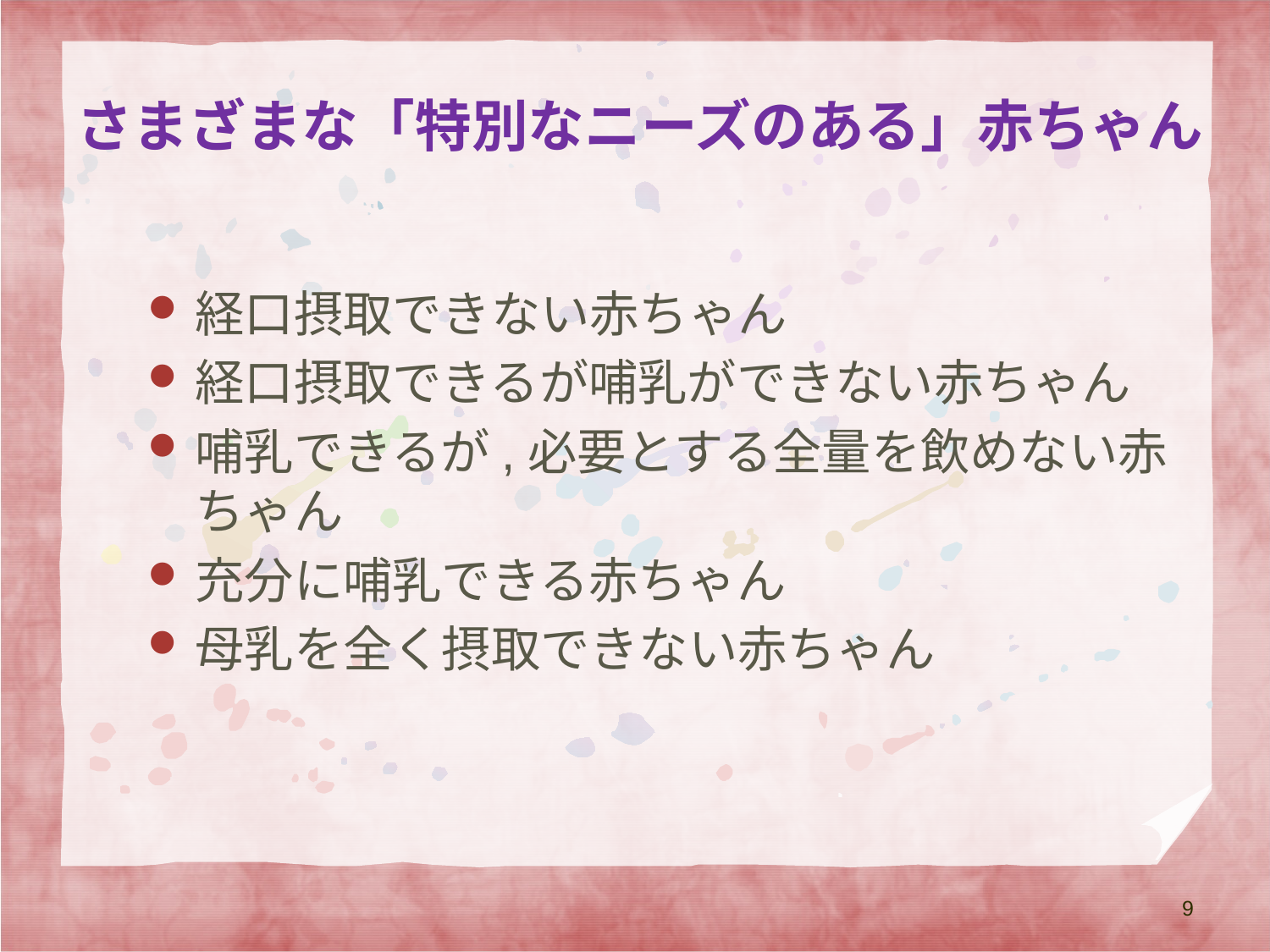

# さまざまな「特別なニーズのある」赤ちゃん
経口摂取できない赤ちゃん
経口摂取できるが哺乳ができない赤ちゃん
哺乳できるが,必要とする全量を飲めない赤ちゃん
充分に哺乳できる赤ちゃん
母乳を全く摂取できない赤ちゃん
9